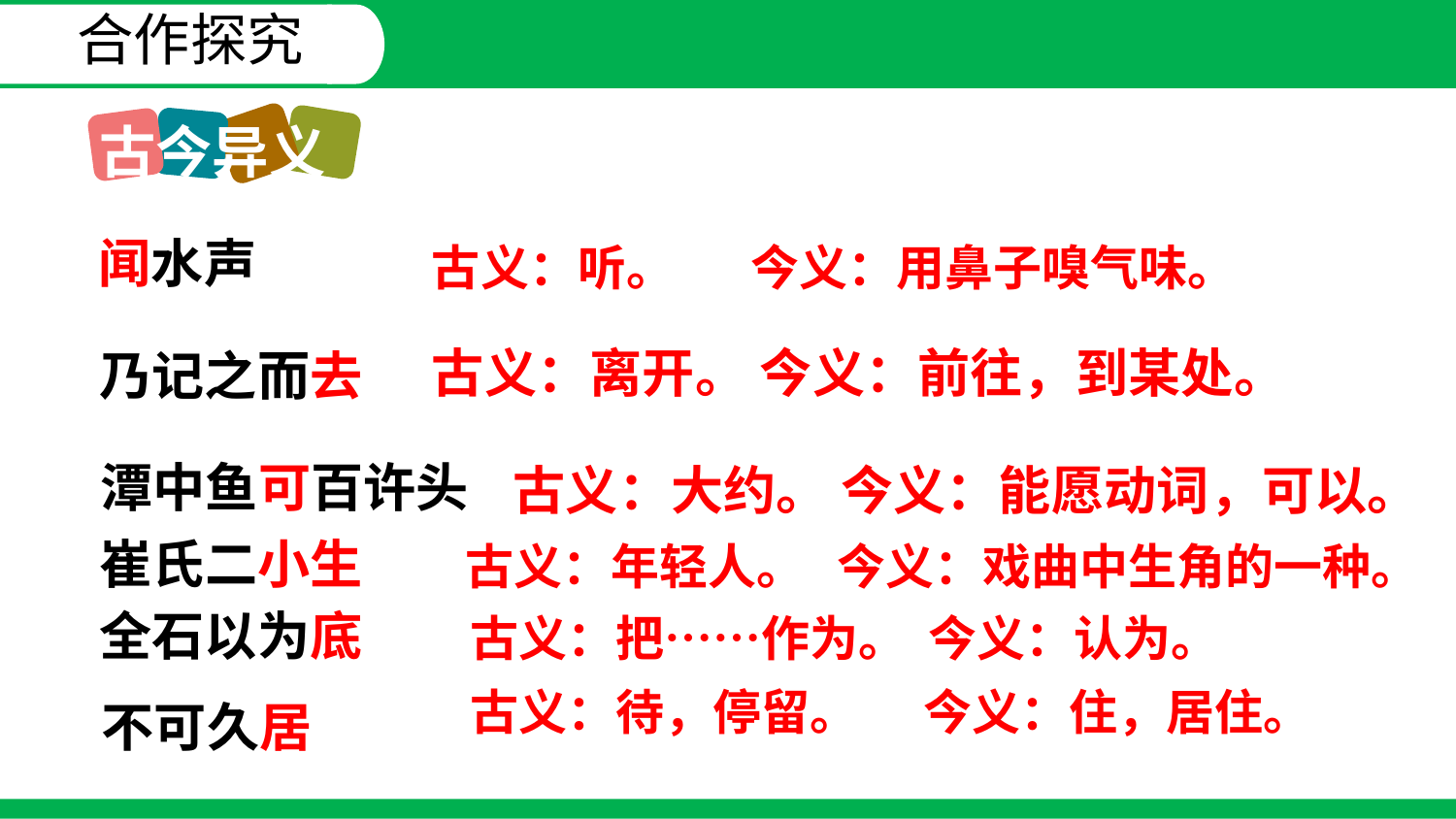

合作探究
古今异义

闻水声
古义：听。       今义：用鼻子嗅气味。
古义：离开。 今义：前往，到某处。
乃记之而去
潭中鱼可百许头
古义：大约。 今义：能愿动词，可以。
崔氏二小生
古义：年轻人。   今义：戏曲中生角的一种。
全石以为底
古义：把……作为。  今义：认为。
古义：待，停留。      今义：住，居住。
不可久居